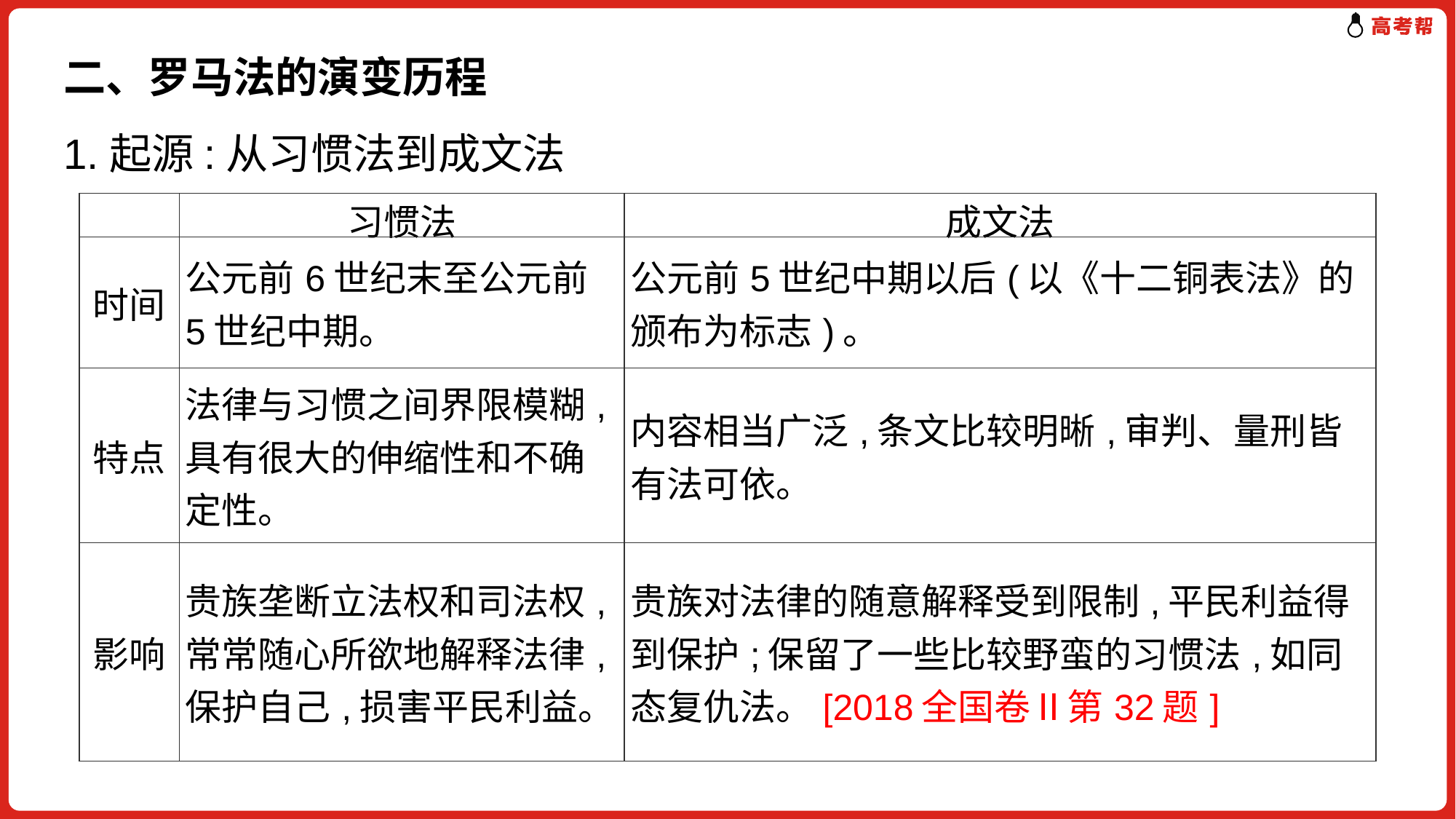

二、罗马法的演变历程
1.起源:从习惯法到成文法
|  | 习惯法 | 成文法 |
| --- | --- | --- |
| 时间 | 公元前6世纪末至公元前5世纪中期。 | 公元前5世纪中期以后(以《十二铜表法》的颁布为标志)。 |
| 特点 | 法律与习惯之间界限模糊,具有很大的伸缩性和不确定性。 | 内容相当广泛,条文比较明晰,审判、量刑皆有法可依。 |
| 影响 | 贵族垄断立法权和司法权,常常随心所欲地解释法律,保护自己,损害平民利益。 | 贵族对法律的随意解释受到限制,平民利益得到保护;保留了一些比较野蛮的习惯法,如同态复仇法。[2018全国卷Ⅱ第32题] |